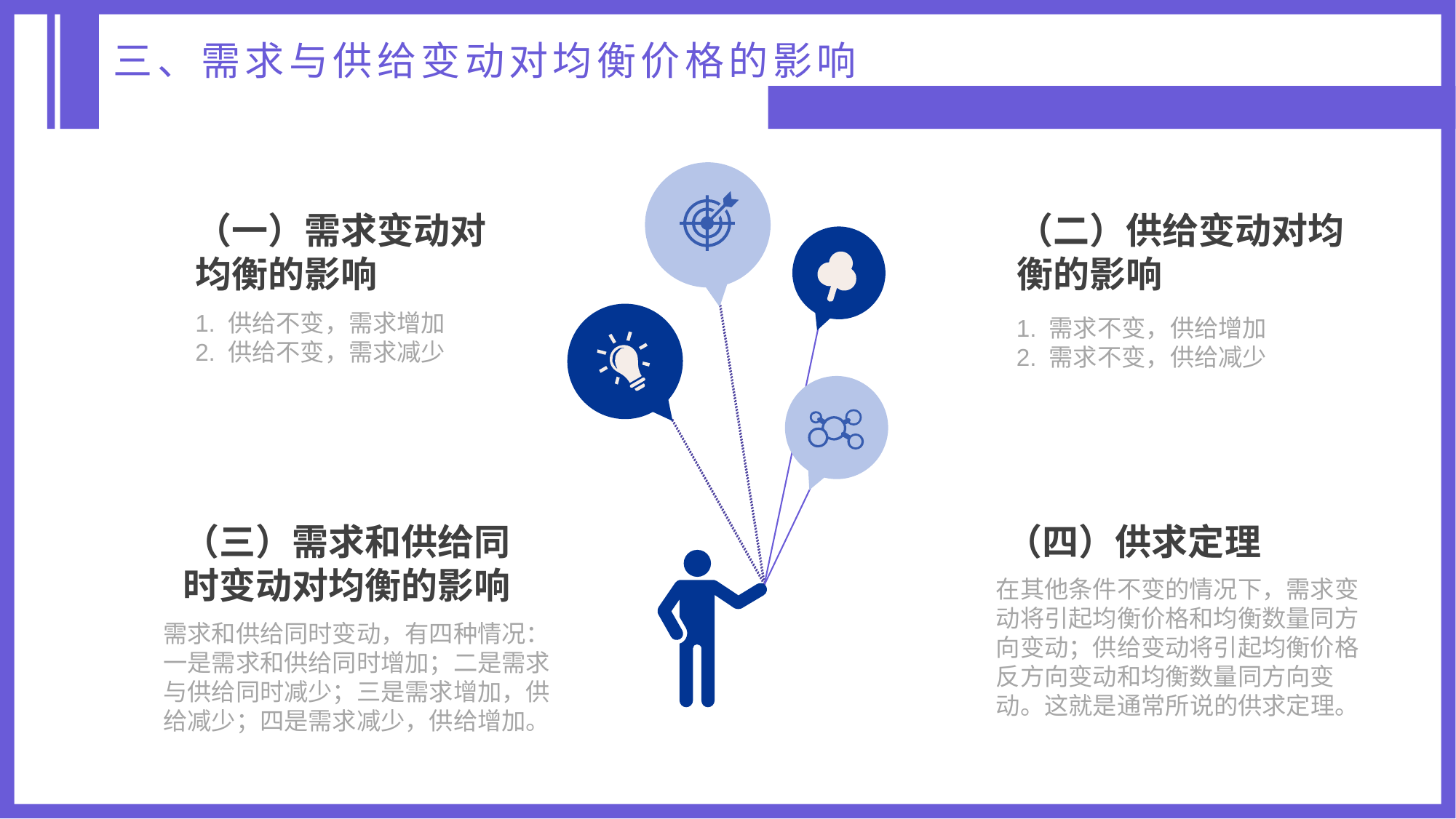

三、需求与供给变动对均衡价格的影响

（二）供给变动对均衡的影响
1. 需求不变，供给增加
2. 需求不变，供给减少
（一）需求变动对均衡的影响
1. 供给不变，需求增加
2. 供给不变，需求减少
（三）需求和供给同时变动对均衡的影响
需求和供给同时变动，有四种情况：一是需求和供给同时增加；二是需求与供给同时减少；三是需求增加，供给减少；四是需求减少，供给增加。
（四）供求定理
在其他条件不变的情况下，需求变动将引起均衡价格和均衡数量同方向变动；供给变动将引起均衡价格反方向变动和均衡数量同方向变动。这就是通常所说的供求定理。